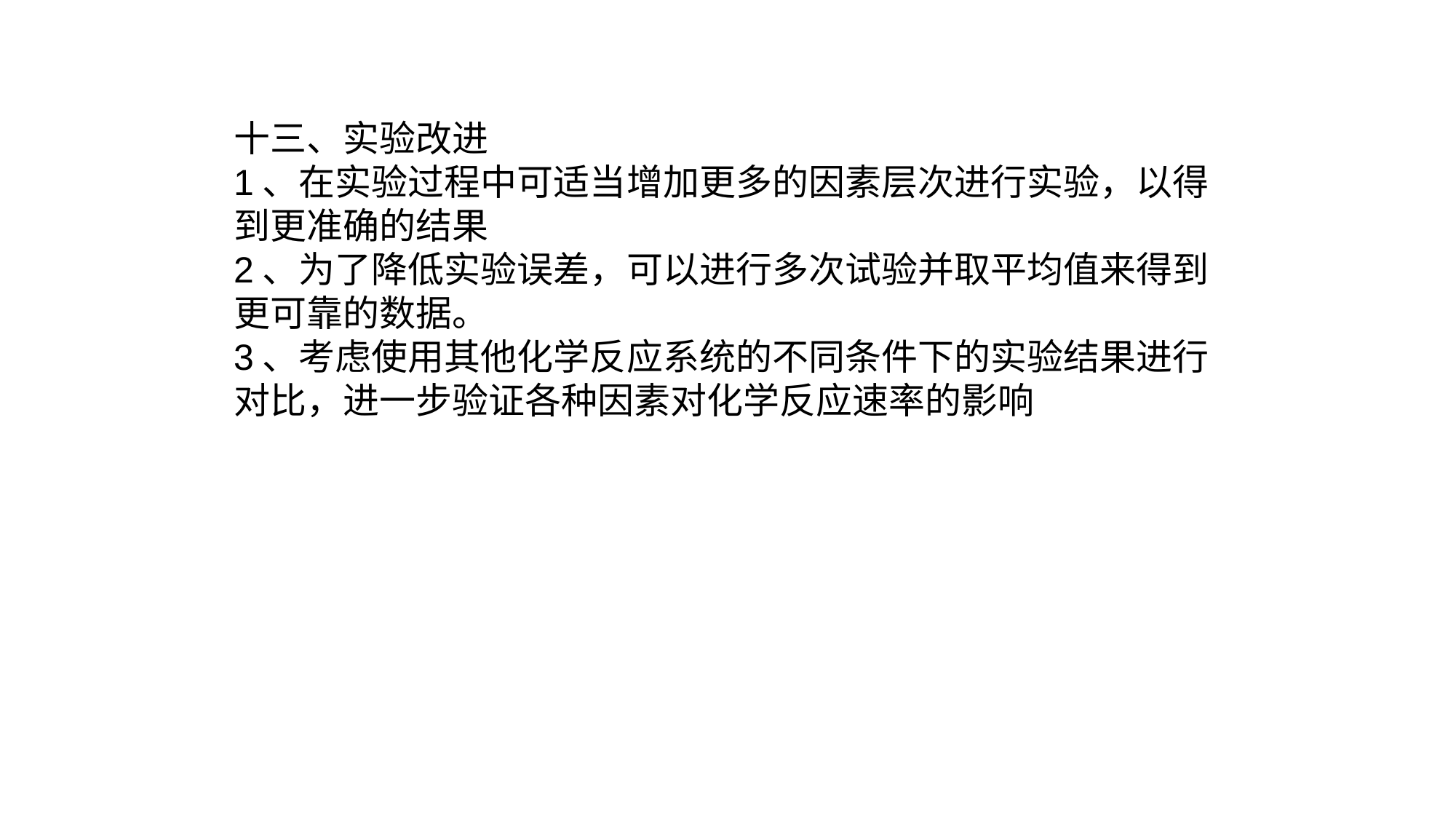

十三、实验改进
1、在实验过程中可适当增加更多的因素层次进行实验，以得到更准确的结果
2、为了降低实验误差，可以进行多次试验并取平均值来得到更可靠的数据。
3、考虑使用其他化学反应系统的不同条件下的实验结果进行对比，进一步验证各种因素对化学反应速率的影响